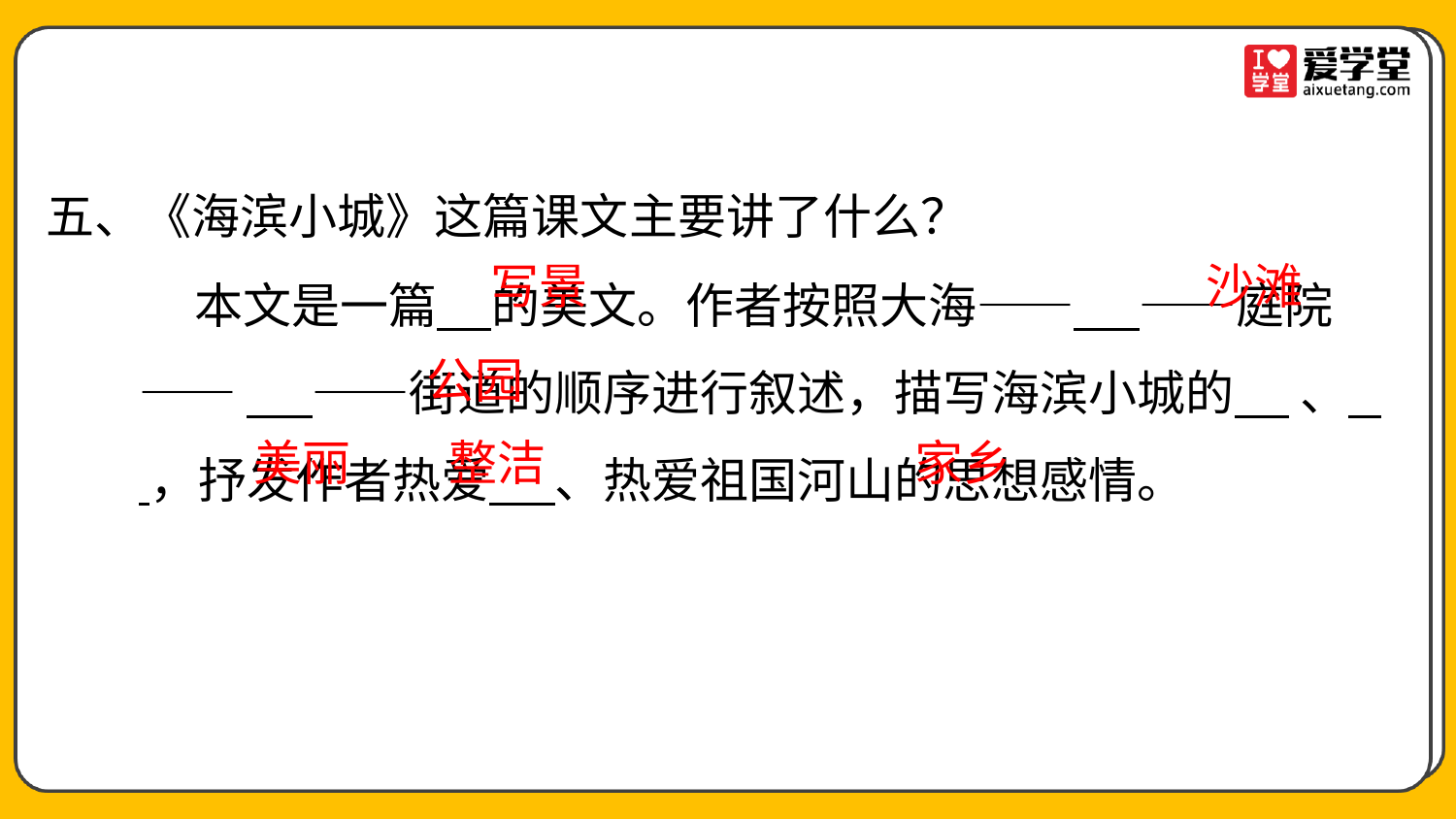

五、《海滨小城》这篇课文主要讲了什么？
    本文是一篇     的美文。作者按照大海——      ——庭院——       ——街道的顺序进行叙述，描写海滨小城的      、     ，抒发作者热爱      、热爱祖国河山的思想感情。
写景
沙滩
公园
美丽
整洁
家乡